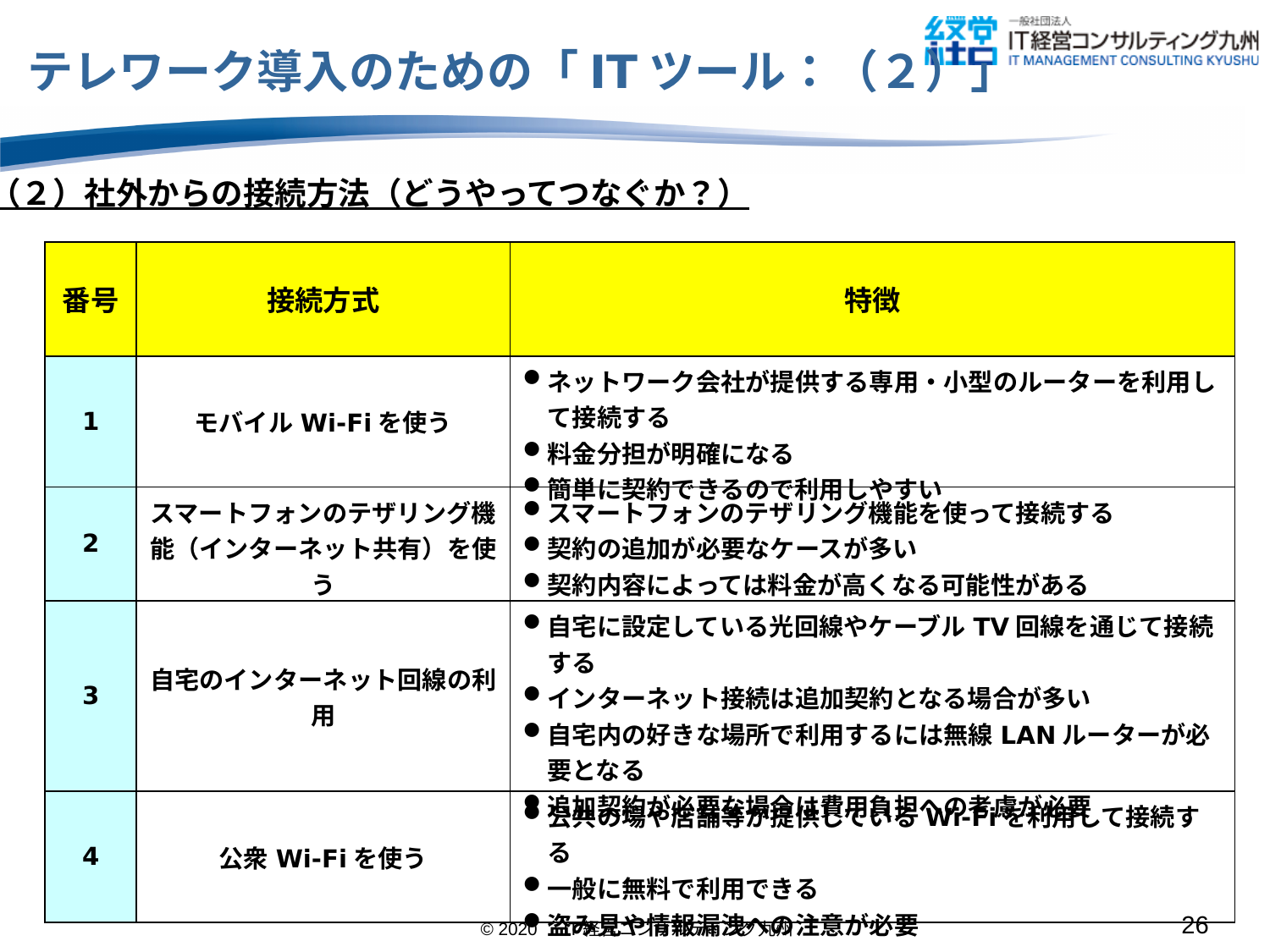

# テレワーク導入のための「ITツール：（２）」
（２）社外からの接続方法（どうやってつなぐか？）
| 番号 | 接続方式 | 特徴 |
| --- | --- | --- |
| 1 | モバイルWi-Fiを使う | ネットワーク会社が提供する専用・小型のルーターを利用して接続する 料金分担が明確になる 簡単に契約できるので利用しやすい |
| 2 | スマートフォンのテザリング機能（インターネット共有）を使う | スマートフォンのテザリング機能を使って接続する 契約の追加が必要なケースが多い 契約内容によっては料金が高くなる可能性がある |
| 3 | 自宅のインターネット回線の利用 | 自宅に設定している光回線やケーブルTV回線を通じて接続する インターネット接続は追加契約となる場合が多い 自宅内の好きな場所で利用するには無線LANルーターが必要となる 追加契約が必要な場合は費用負担への考慮が必要 |
| 4 | 公衆Wi-Fiを使う | 公共の場や店舗等が提供しているWi-Fiを利用して接続する 一般に無料で利用できる 盗み見や情報漏洩への注意が必要 |
26